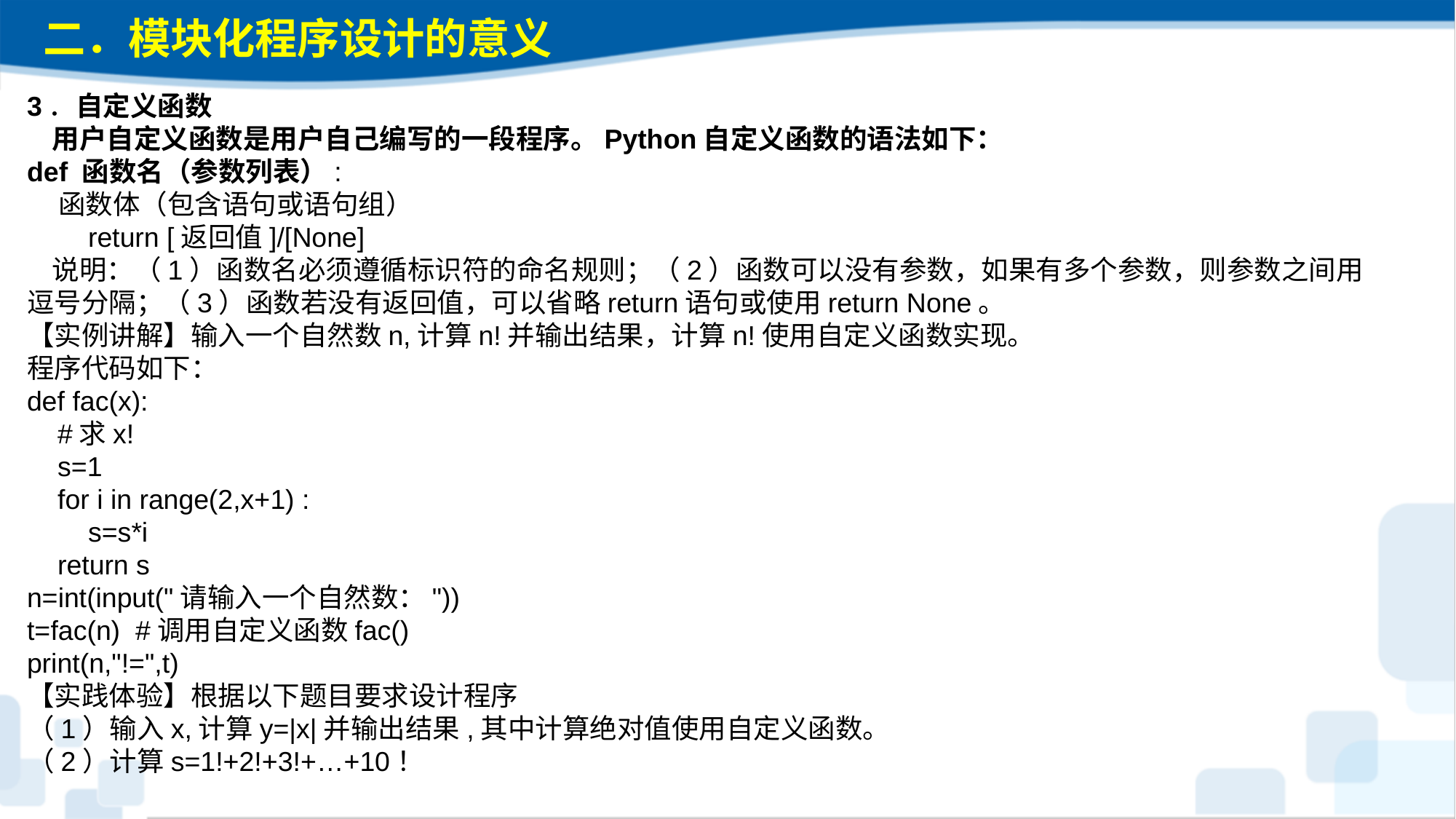

二．模块化程序设计的意义
3．自定义函数   用户自定义函数是用户自己编写的一段程序。Python自定义函数的语法如下：def 函数名（参数列表）:    函数体（包含语句或语句组）        return [返回值]/[None]   说明：（1）函数名必须遵循标识符的命名规则；（2）函数可以没有参数，如果有多个参数，则参数之间用逗号分隔；（3）函数若没有返回值，可以省略return语句或使用return None。【实例讲解】输入一个自然数n,计算n!并输出结果，计算n!使用自定义函数实现。程序代码如下：def fac(x):     #求x!      s=1    for i in range(2,x+1) :        s=s*i    return sn=int(input("请输入一个自然数："))t=fac(n)  #调用自定义函数fac()print(n,"!=",t)【实践体验】根据以下题目要求设计程序（1）输入x,计算y=|x|并输出结果,其中计算绝对值使用自定义函数。（2）计算s=1!+2!+3!+…+10！